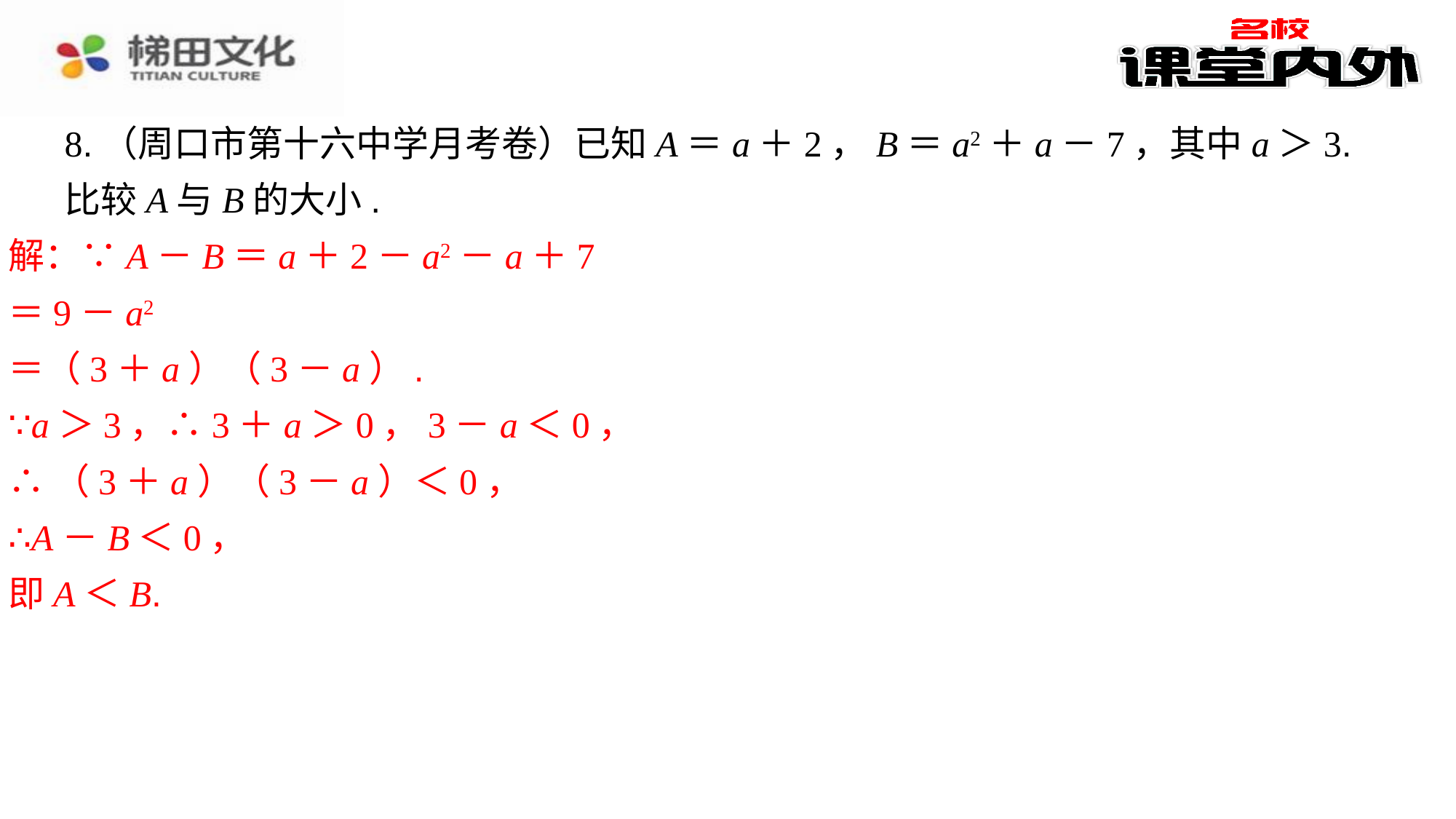

8.（周口市第十六中学月考卷）已知A＝a＋2，B＝a2＋a－7，其中a＞3.比较A与B的大小.
解：∵A－B＝a＋2－a2－a＋7
＝9－a2
＝（3＋a）（3－a）.
∵a＞3，∴3＋a＞0，3－a＜0，
∴（3＋a）（3－a）＜0，
∴A－B＜0，
即A＜B.